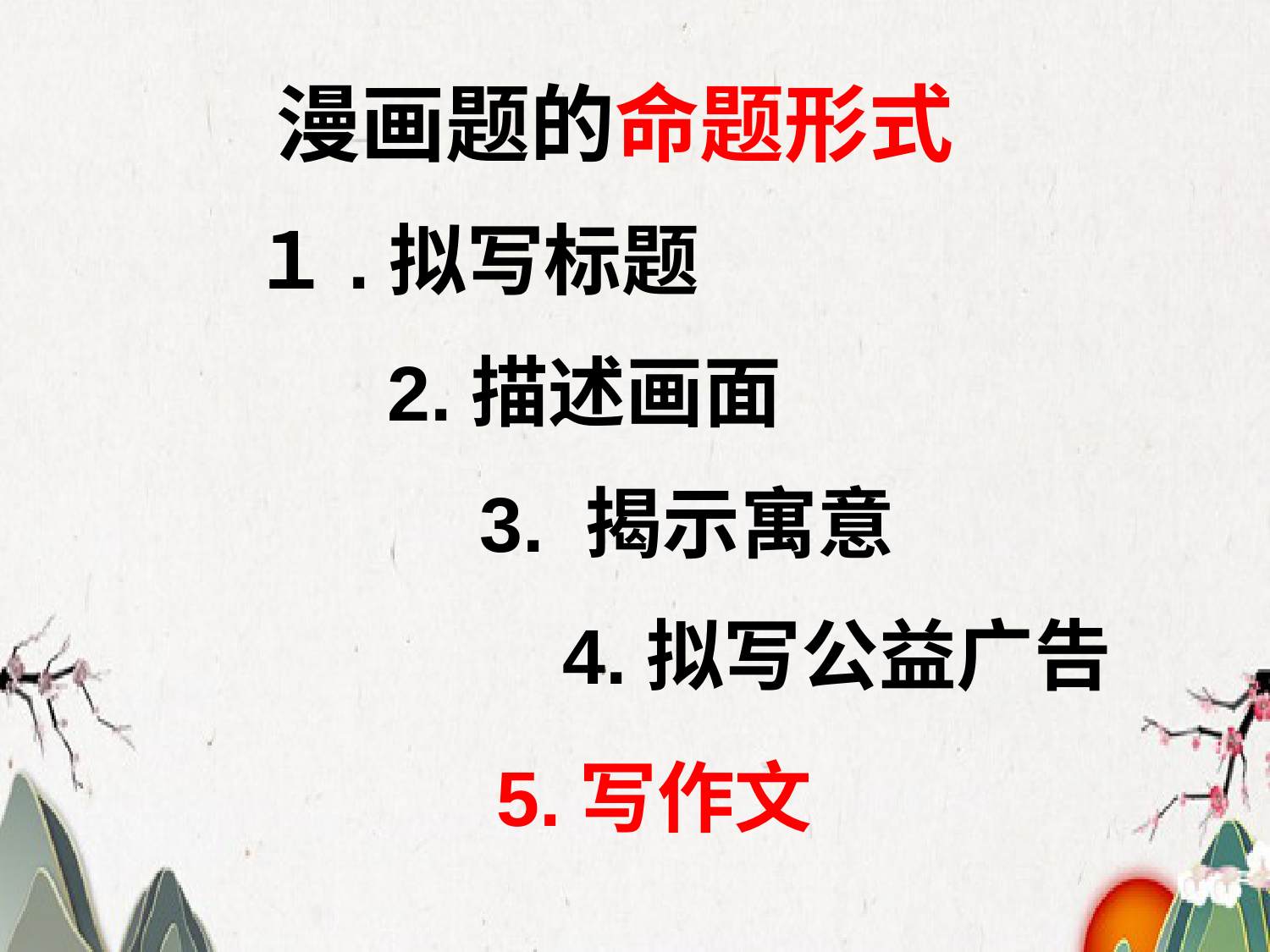

漫画题的命题形式
      １.拟写标题
            2.描述画面
 　3. 揭示寓意
                    4.拟写公益广告
 　　　　5.写作文